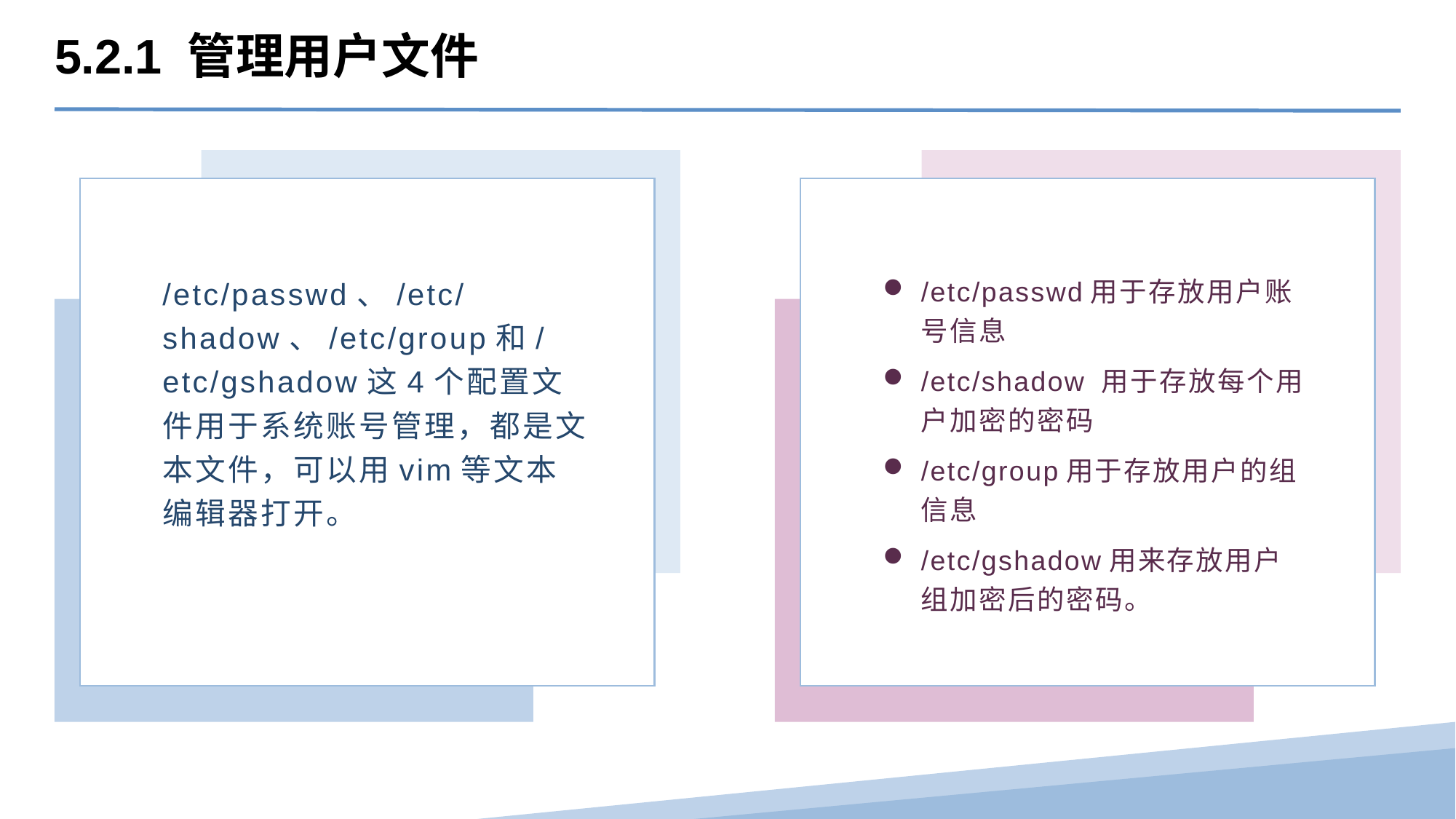

5.2.1 管理用户文件

/etc/passwd、/etc/shadow、/etc/group和/etc/gshadow这4个配置文件用于系统账号管理，都是文本文件，可以用vim等文本编辑器打开。
/etc/passwd用于存放用户账号信息
/etc/shadow 用于存放每个用户加密的密码
/etc/group用于存放用户的组信息
/etc/gshadow用来存放用户组加密后的密码。